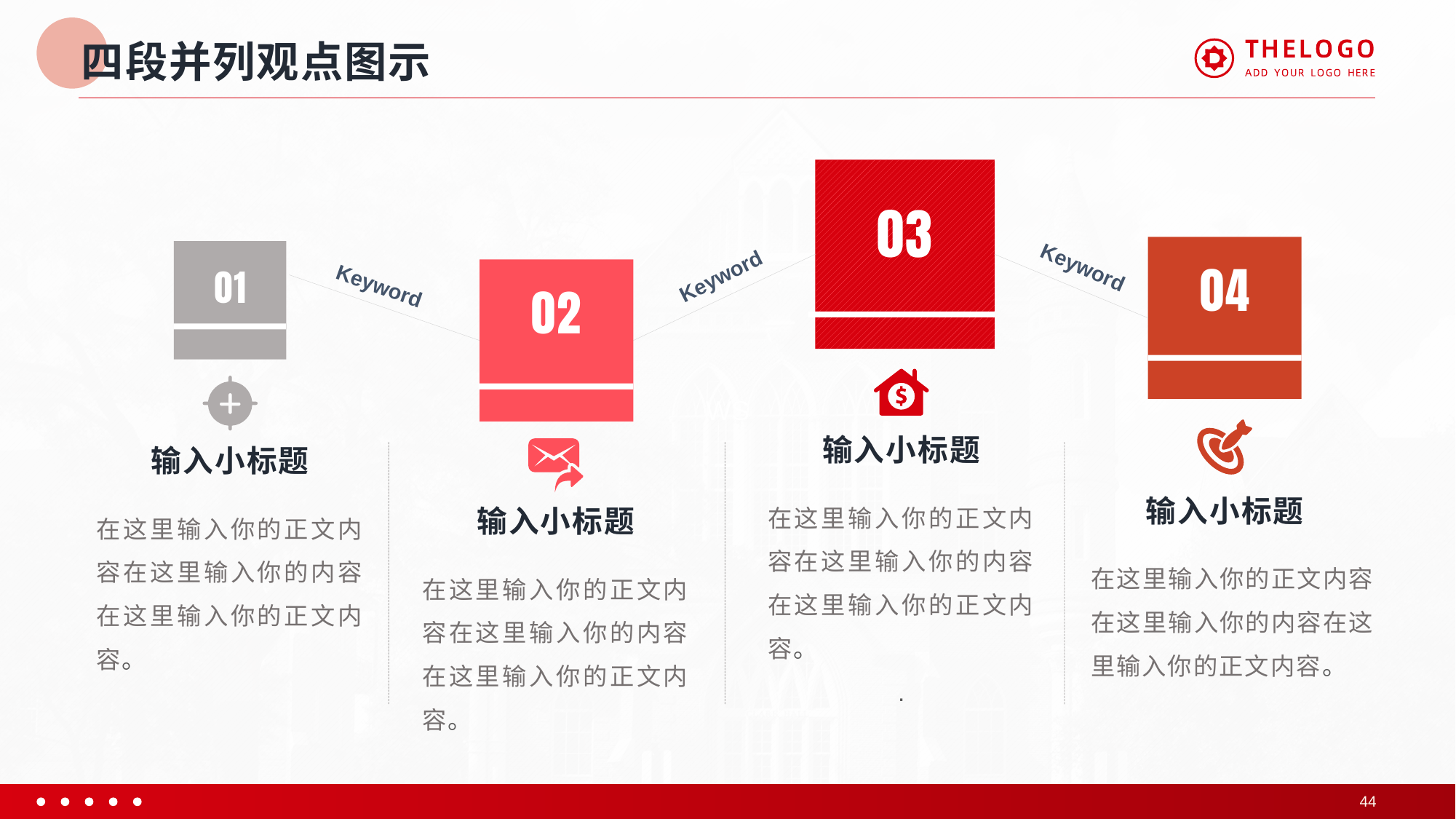

# 四段并列观点图示
03

Keyword
04
Keyword
01
Keyword
02

输入小标题
输入小标题

在这里输入你的正文内容在这里输入你的内容在这里输入你的正文内容。
.
输入小标题
在这里输入你的正文内容在这里输入你的内容在这里输入你的正文内容。
输入小标题
在这里输入你的正文内容在这里输入你的内容在这里输入你的正文内容。
在这里输入你的正文内容在这里输入你的内容在这里输入你的正文内容。
44